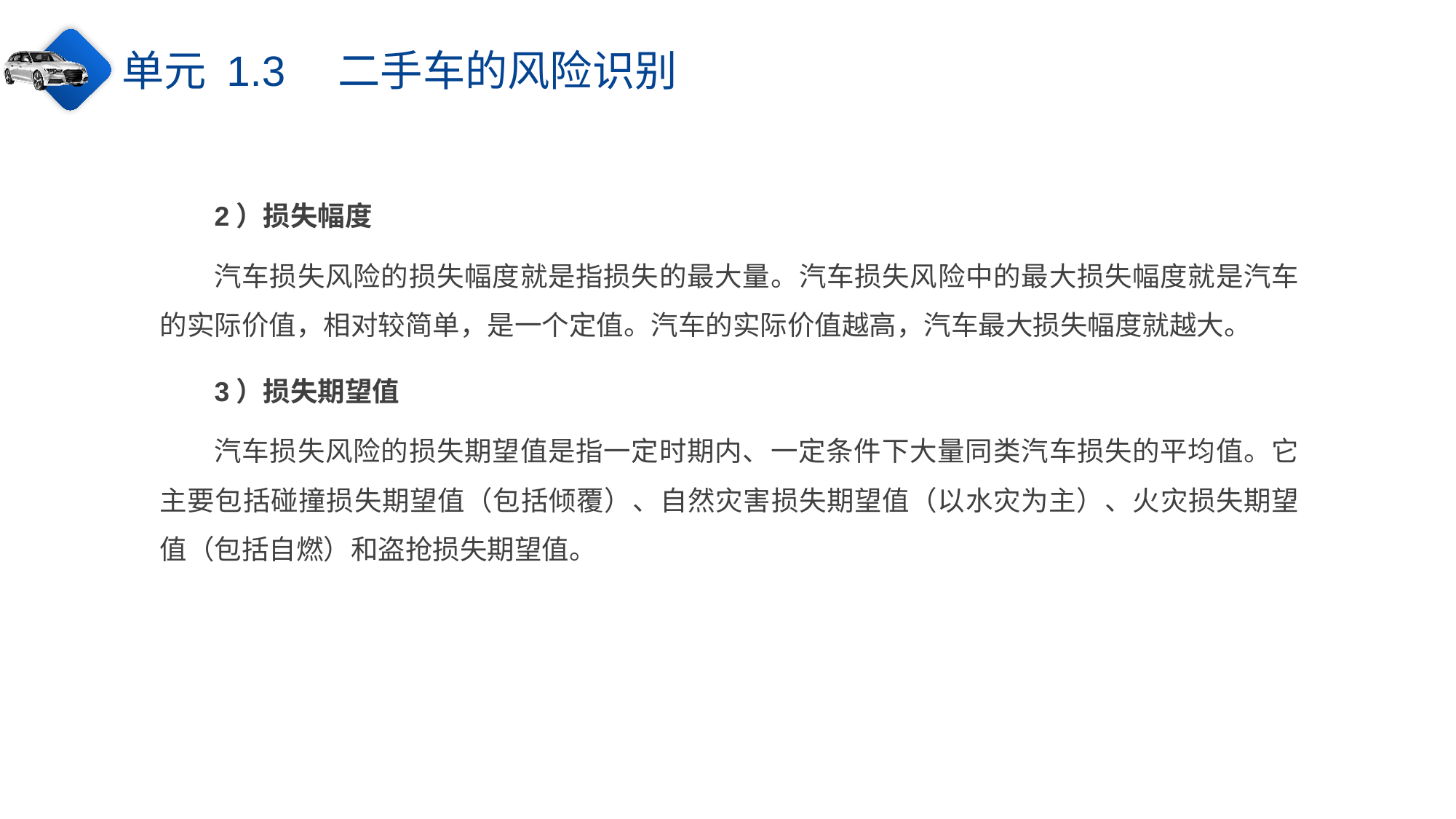

单元 1.3　二手车的风险识别
2）损失幅度
汽车损失风险的损失幅度就是指损失的最大量。汽车损失风险中的最大损失幅度就是汽车的实际价值，相对较简单，是一个定值。汽车的实际价值越高，汽车最大损失幅度就越大。
3）损失期望值
汽车损失风险的损失期望值是指一定时期内、一定条件下大量同类汽车损失的平均值。它主要包括碰撞损失期望值（包括倾覆）、自然灾害损失期望值（以水灾为主）、火灾损失期望值（包括自燃）和盗抢损失期望值。